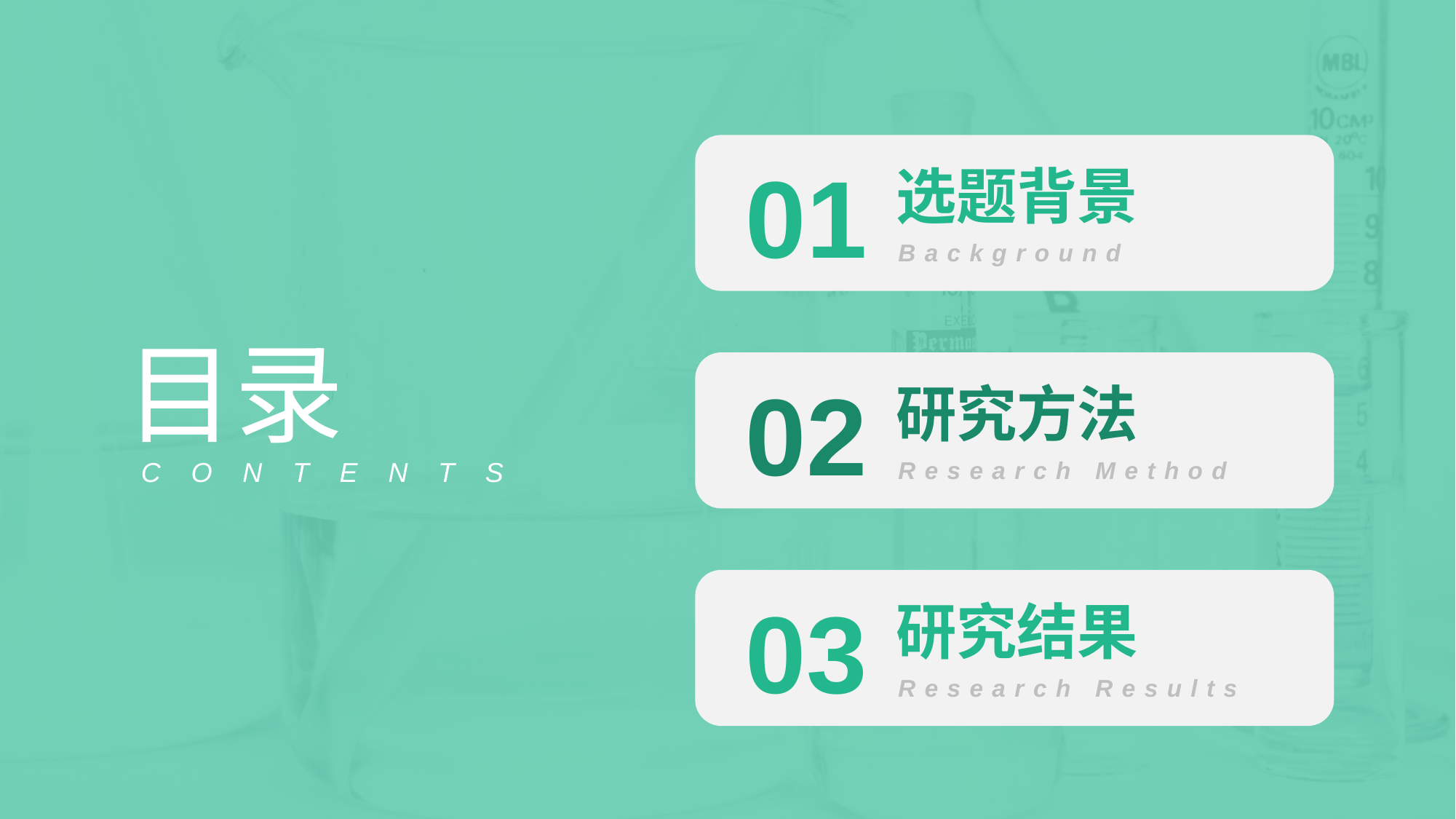

01
选题背景
Background

02
研究方法
Research Method

03
研究结果
Research Results
# 目录